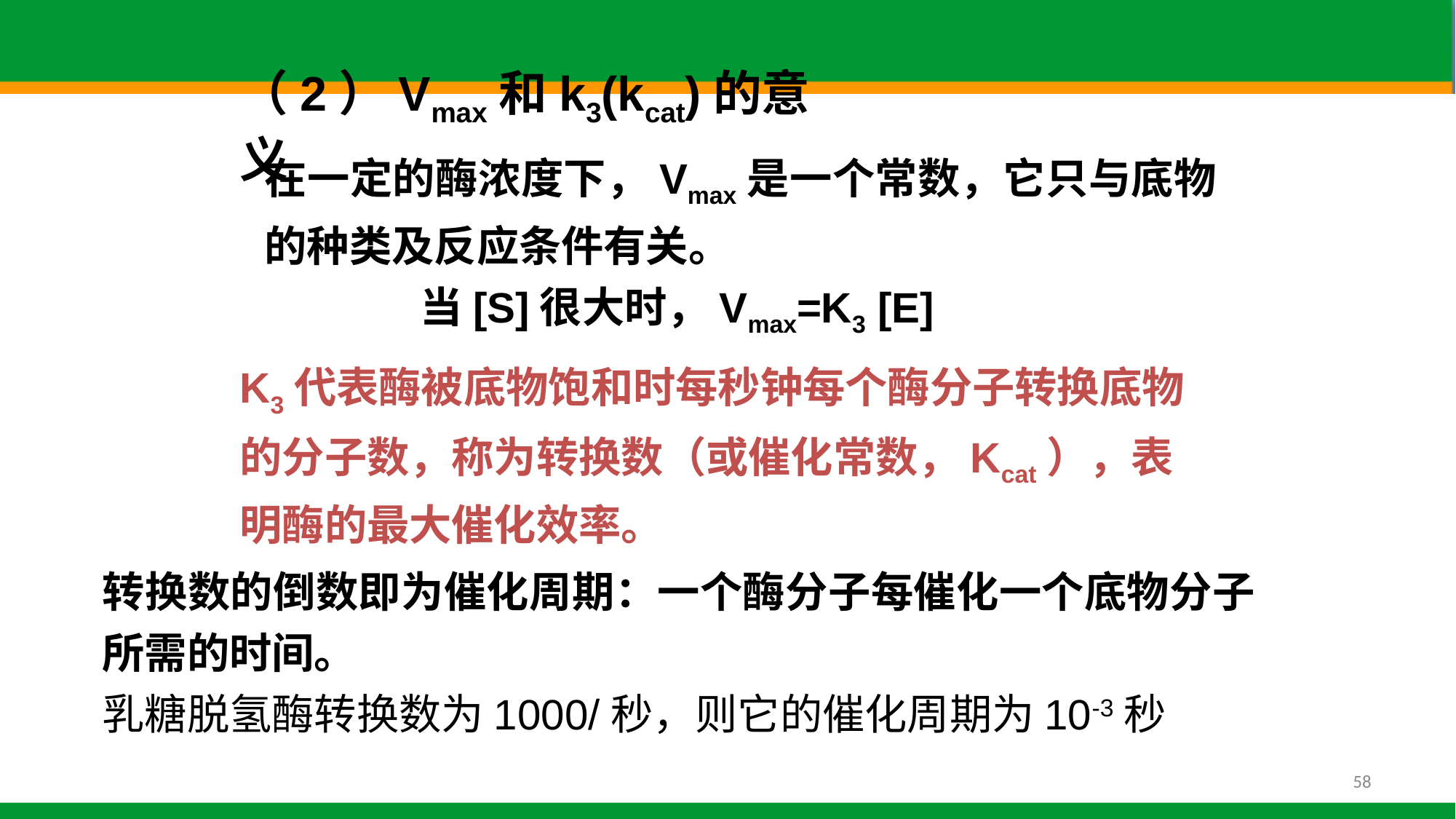

（2）Vmax和k3(kcat)的意义
在一定的酶浓度下，Vmax是一个常数，它只与底物的种类及反应条件有关。
当[S]很大时，Vmax=K3 [E]
K3代表酶被底物饱和时每秒钟每个酶分子转换底物的分子数，称为转换数（或催化常数，Kcat），表明酶的最大催化效率。
转换数的倒数即为催化周期：一个酶分子每催化一个底物分子所需的时间。
乳糖脱氢酶转换数为1000/秒，则它的催化周期为10-3秒
58